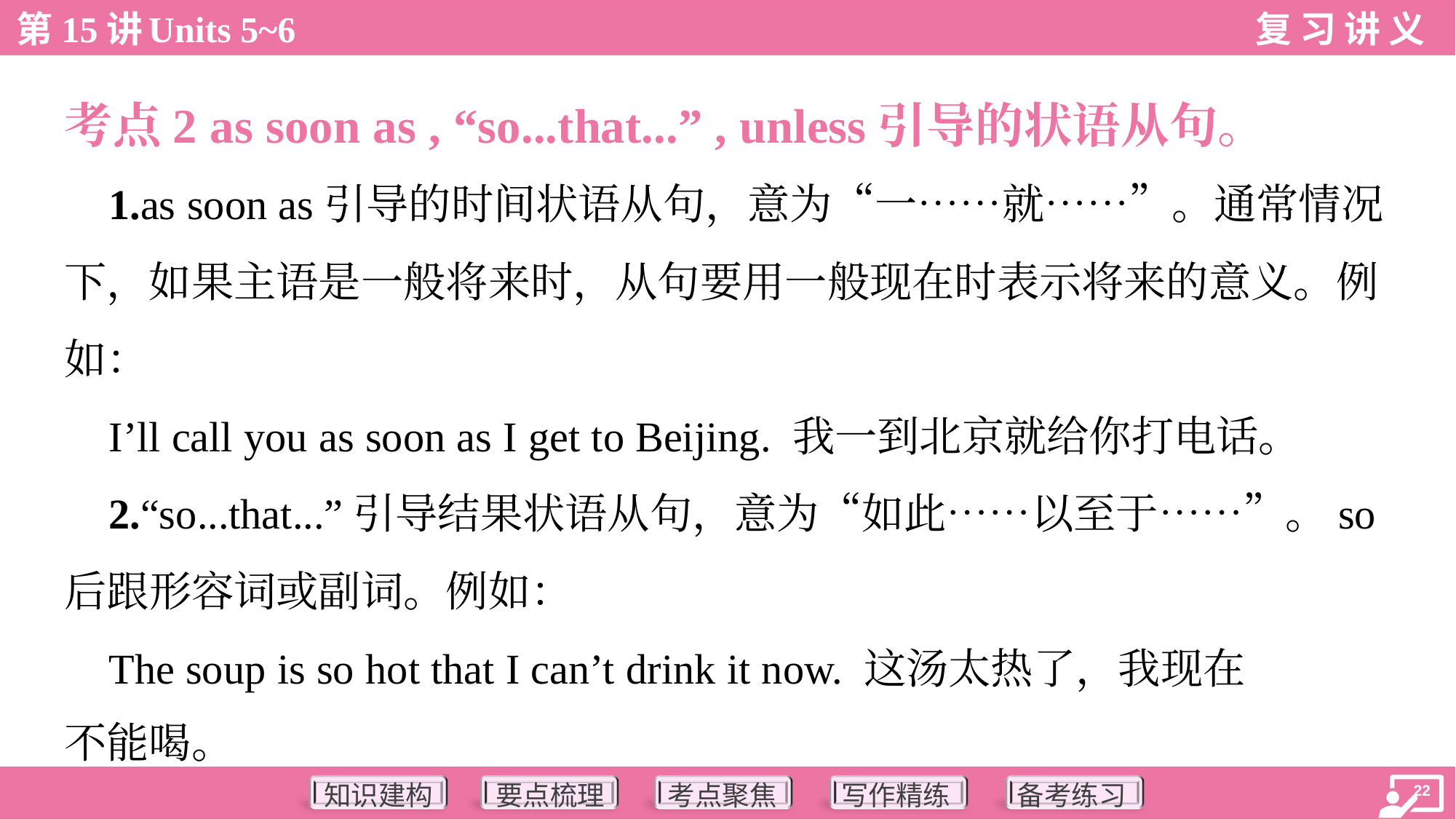

考点2 as soon as , “so...that...” , unless引导的状语从句。
    1.as soon as引导的时间状语从句，意为“一……就……”。通常情况
下，如果主语是一般将来时，从句要用一般现在时表示将来的意义。例
如：
    I’ll call you as soon as I get to Beijing. 我一到北京就给你打电话。
    2.“so...that...”引导结果状语从句，意为“如此……以至于……”。so
后跟形容词或副词。例如：
    The soup is so hot that I can’t drink it now. 这汤太热了，我现在
不能喝。